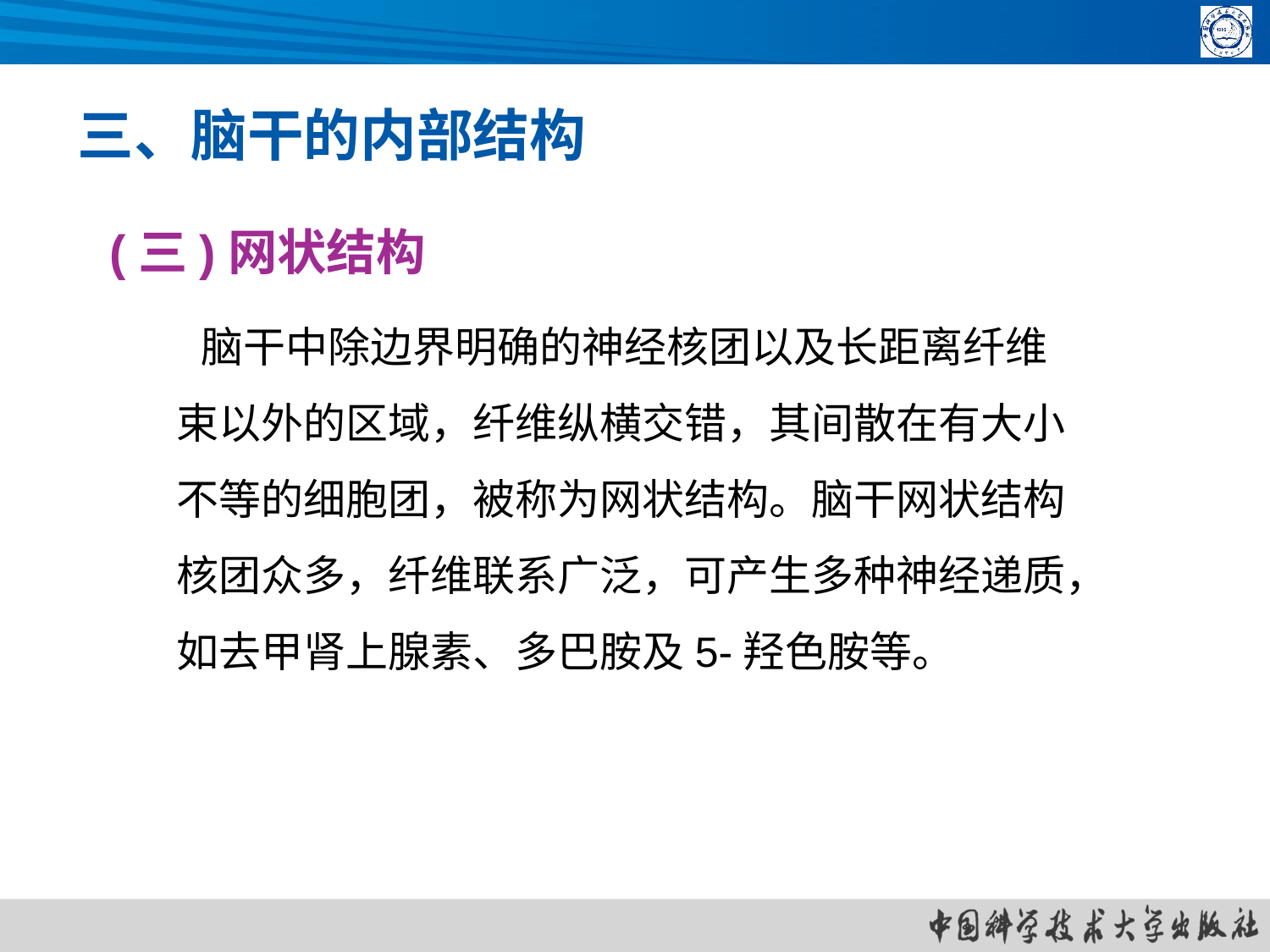

三、脑干的内部结构
(三)网状结构
  脑干中除边界明确的神经核团以及长距离纤维束以外的区域，纤维纵横交错，其间散在有大小不等的细胞团，被称为网状结构。脑干网状结构核团众多，纤维联系广泛，可产生多种神经递质，如去甲肾上腺素、多巴胺及5-羟色胺等。